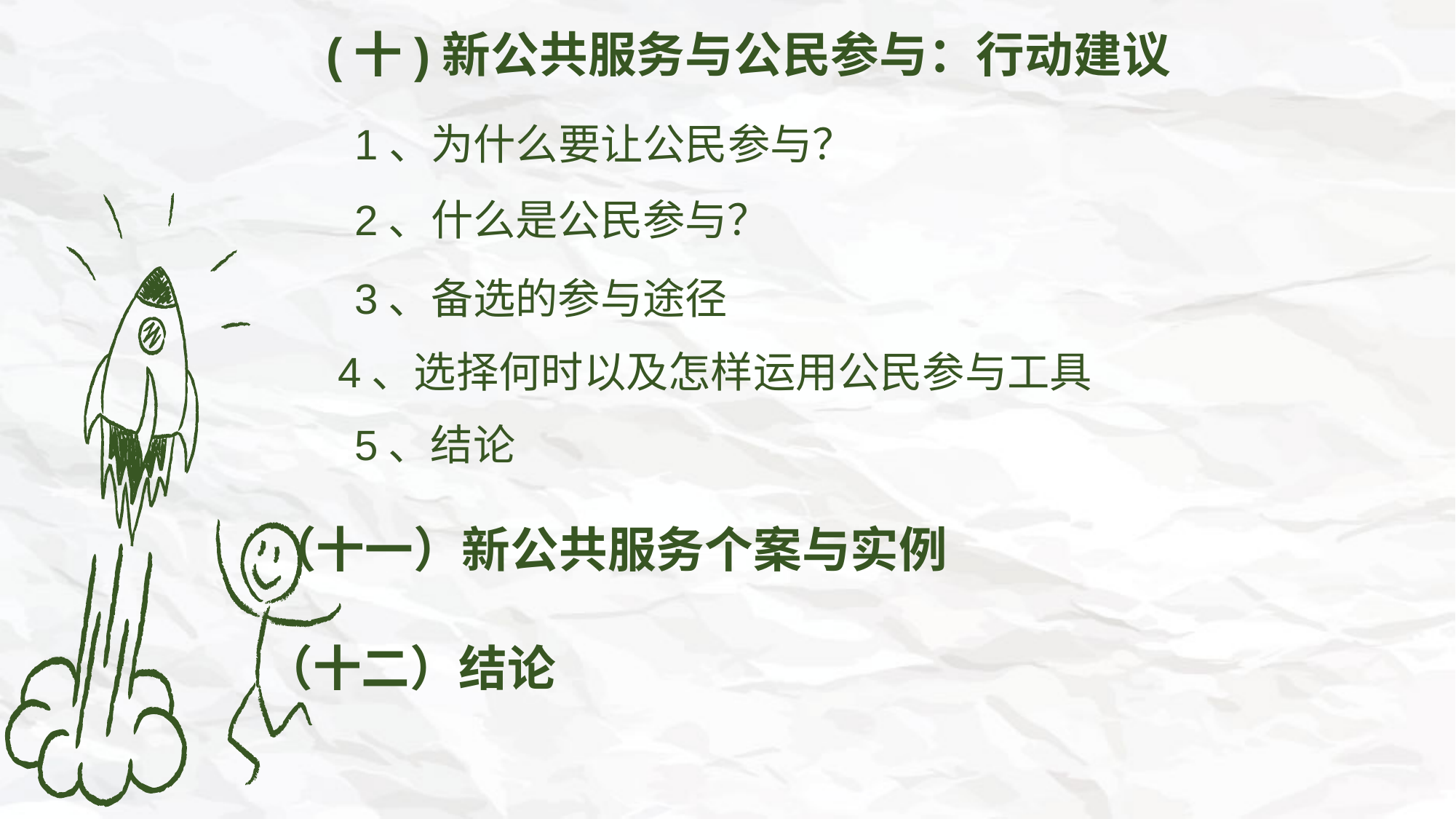

(十)新公共服务与公民参与：行动建议
1、为什么要让公民参与？
2、什么是公民参与？

3、备选的参与途径
4、选择何时以及怎样运用公民参与工具
5、结论
（十一）新公共服务个案与实例
（十二）结论